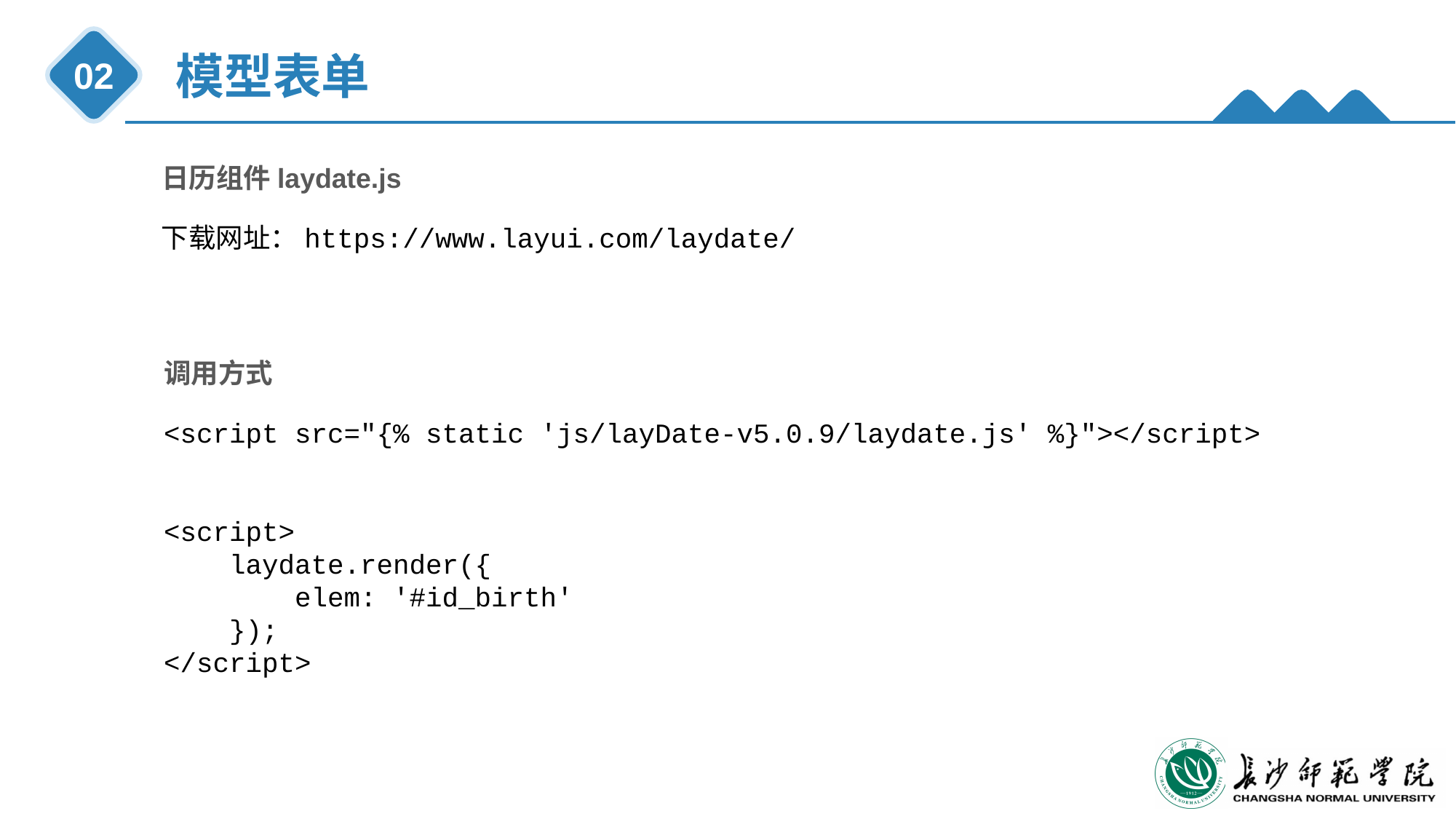

模型表单
02

日历组件laydate.js
下载网址：https://www.layui.com/laydate/
调用方式
<script src="{% static 'js/layDate-v5.0.9/laydate.js' %}"></script>

<script>
    laydate.render({
        elem: '#id_birth'
    });
</script>